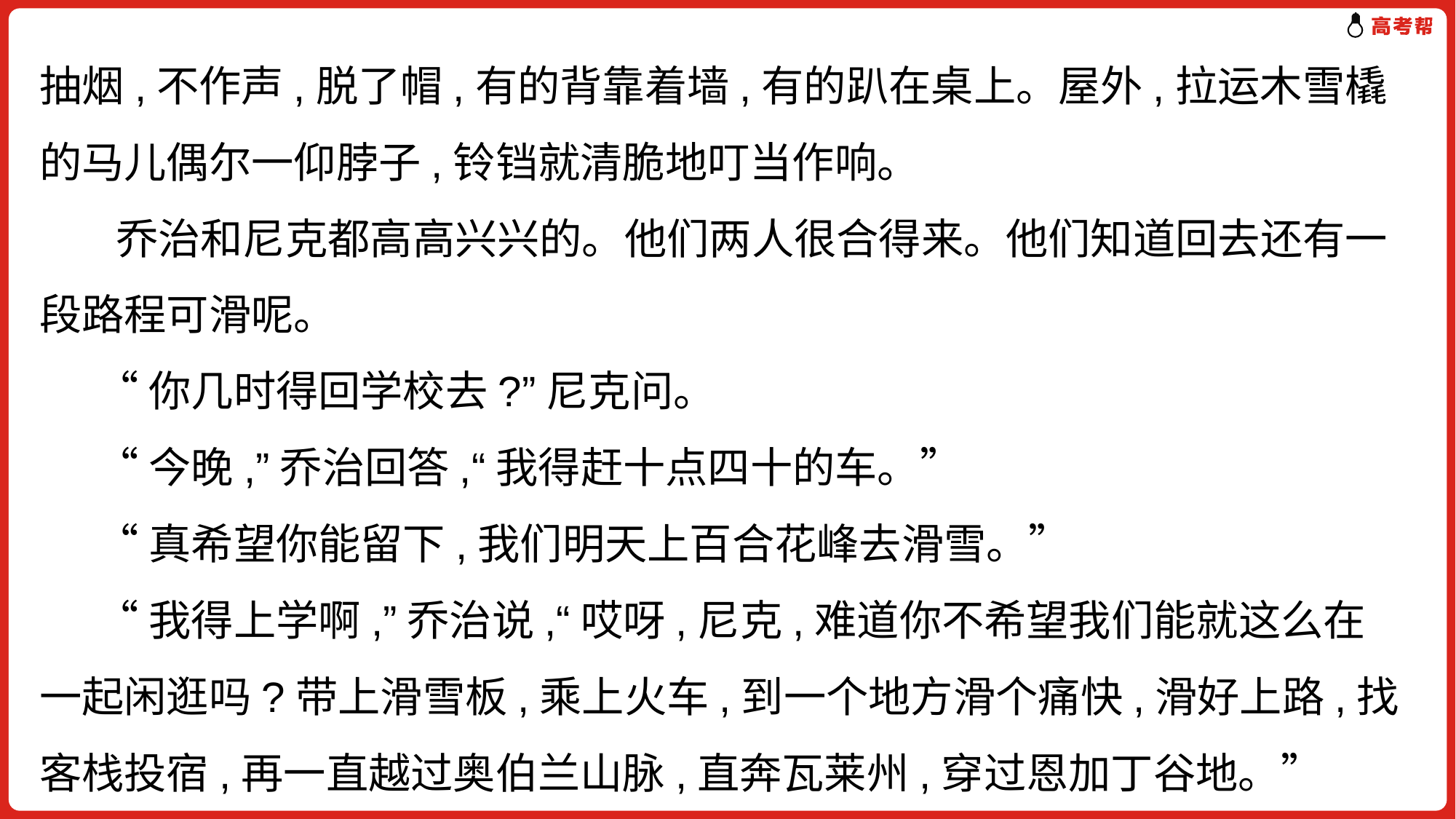

抽烟,不作声,脱了帽,有的背靠着墙,有的趴在桌上。屋外,拉运木雪橇的马儿偶尔一仰脖子,铃铛就清脆地叮当作响。
       乔治和尼克都高高兴兴的。他们两人很合得来。他们知道回去还有一段路程可滑呢。
      “你几时得回学校去?”尼克问。
      “今晚,”乔治回答,“我得赶十点四十的车。”
      “真希望你能留下,我们明天上百合花峰去滑雪。”
      “我得上学啊,”乔治说,“哎呀,尼克,难道你不希望我们能就这么在一起闲逛吗?带上滑雪板,乘上火车,到一个地方滑个痛快,滑好上路,找客栈投宿,再一直越过奥伯兰山脉,直奔瓦莱州,穿过恩加丁谷地。”